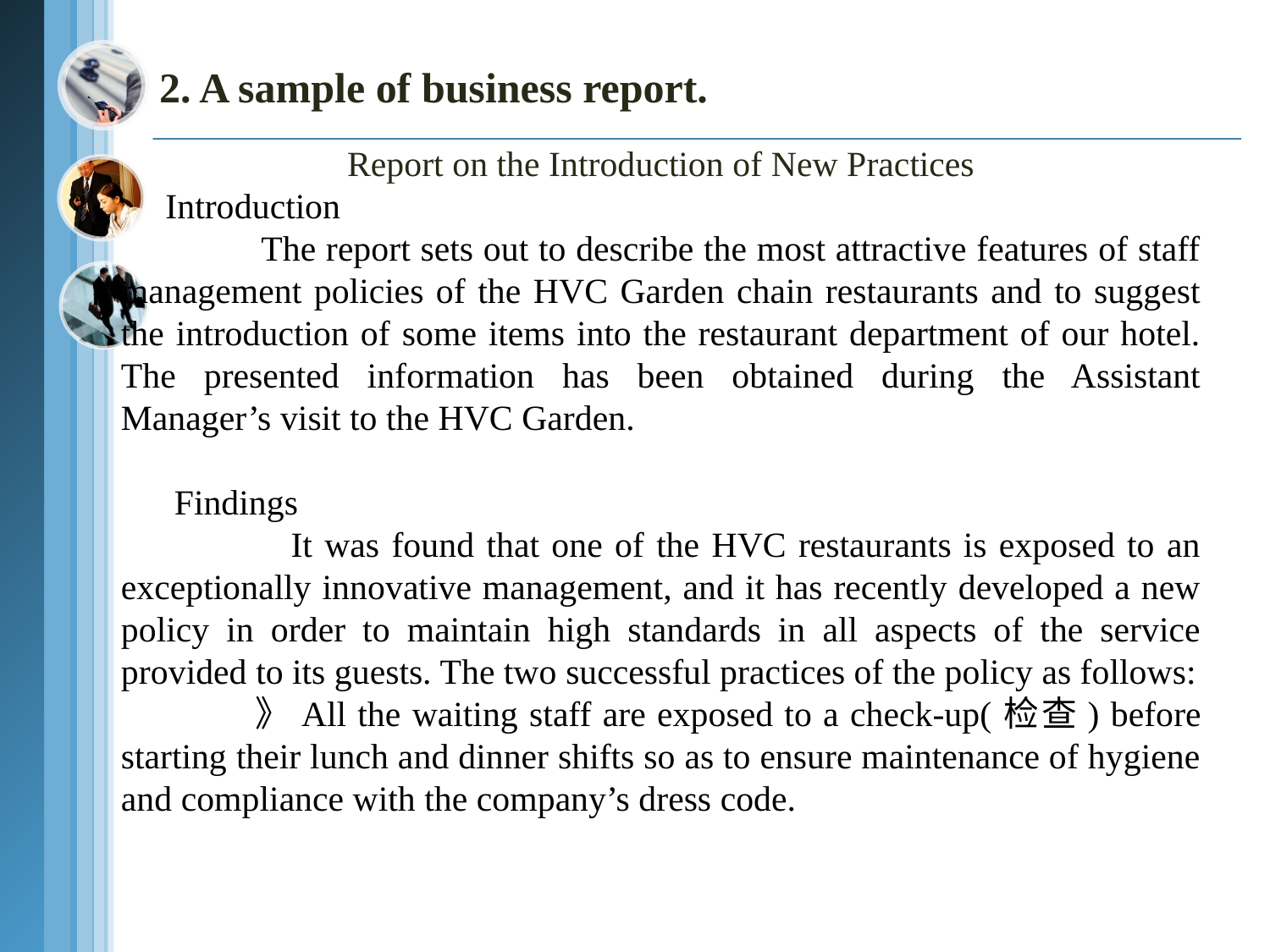

2. A sample of business report.
Report on the Introduction of New Practices
     Introduction
              The report sets out to describe the most attractive features of staff management policies of the HVC Garden chain restaurants and to suggest the introduction of some items into the restaurant department of our hotel. The presented information has been obtained during the Assistant Manager’s visit to the HVC Garden.

      Findings
              It was found that one of the HVC restaurants is exposed to an exceptionally innovative management, and it has recently developed a new policy in order to maintain high standards in all aspects of the service provided to its guests. The two successful practices of the policy as follows:
            》All the waiting staff are exposed to a check-up(检查) before starting their lunch and dinner shifts so as to ensure maintenance of hygiene and compliance with the company’s dress code.